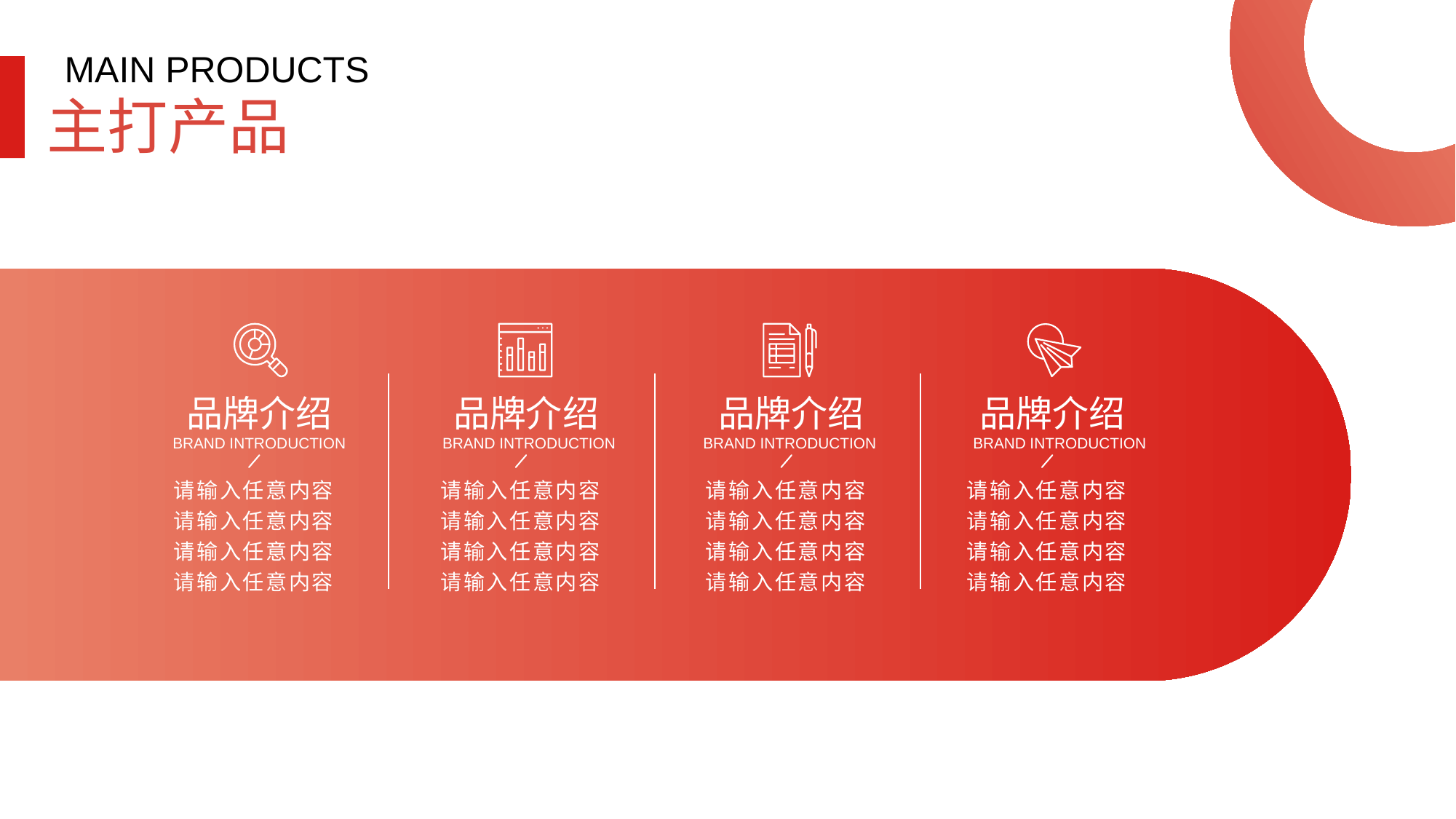

MAIN PRODUCTS

主打产品

品牌介绍
品牌介绍
品牌介绍
品牌介绍
BRAND INTRODUCTION
BRAND INTRODUCTION
BRAND INTRODUCTION
BRAND INTRODUCTION
请输入任意内容
请输入任意内容
请输入任意内容
请输入任意内容
请输入任意内容
请输入任意内容
请输入任意内容
请输入任意内容
请输入任意内容
请输入任意内容
请输入任意内容
请输入任意内容
请输入任意内容
请输入任意内容
请输入任意内容
请输入任意内容